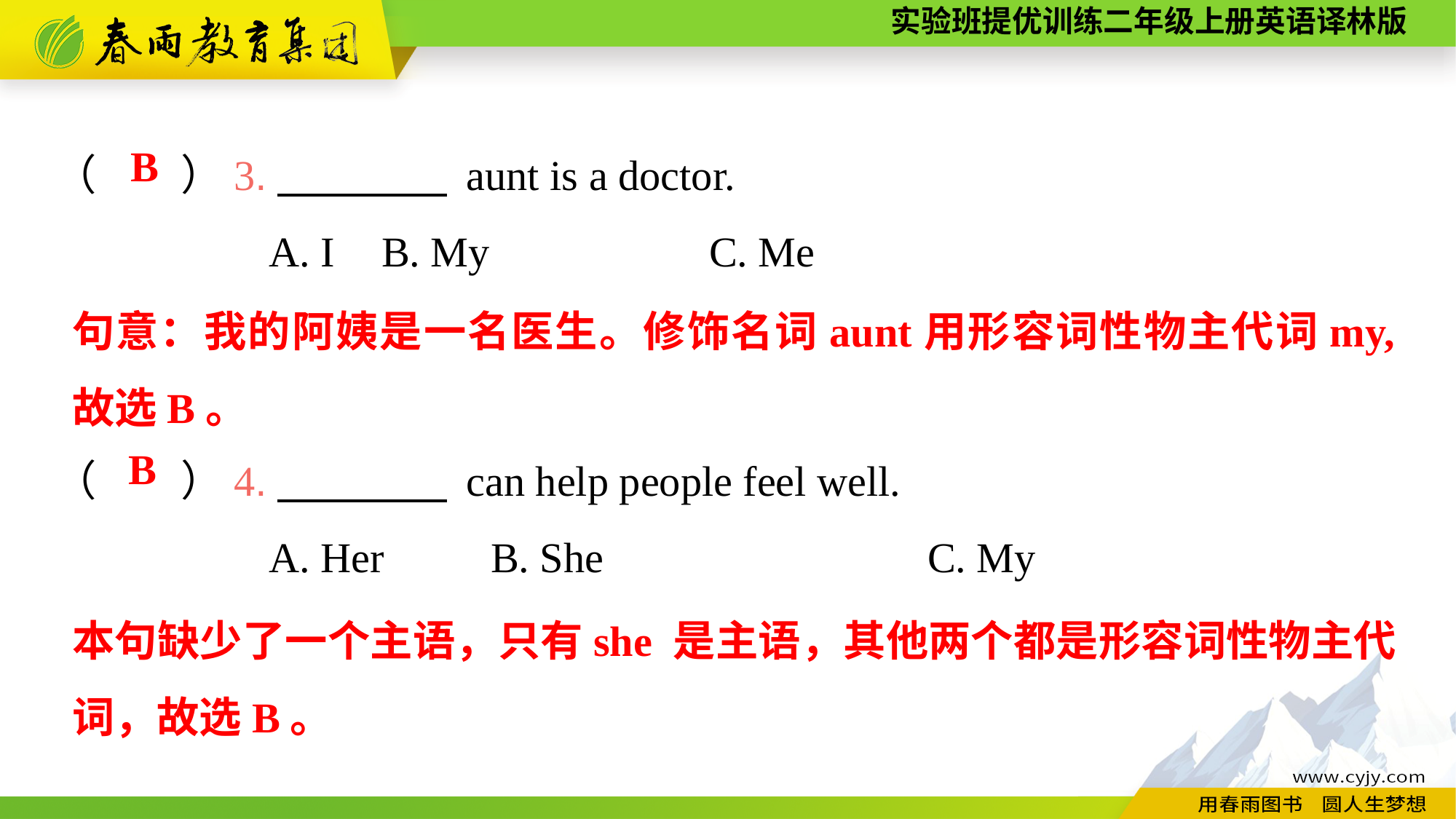

（　　）3.　　　　 aunt is a doctor.
A. I	B. My			C. Me

（　　）4.　　　　 can help people feel well.
A. Her	B. She			C. My
 B
句意：我的阿姨是一名医生。修饰名词aunt用形容词性物主代词my,故选B。
B
本句缺少了一个主语，只有she 是主语，其他两个都是形容词性物主代词，故选B。